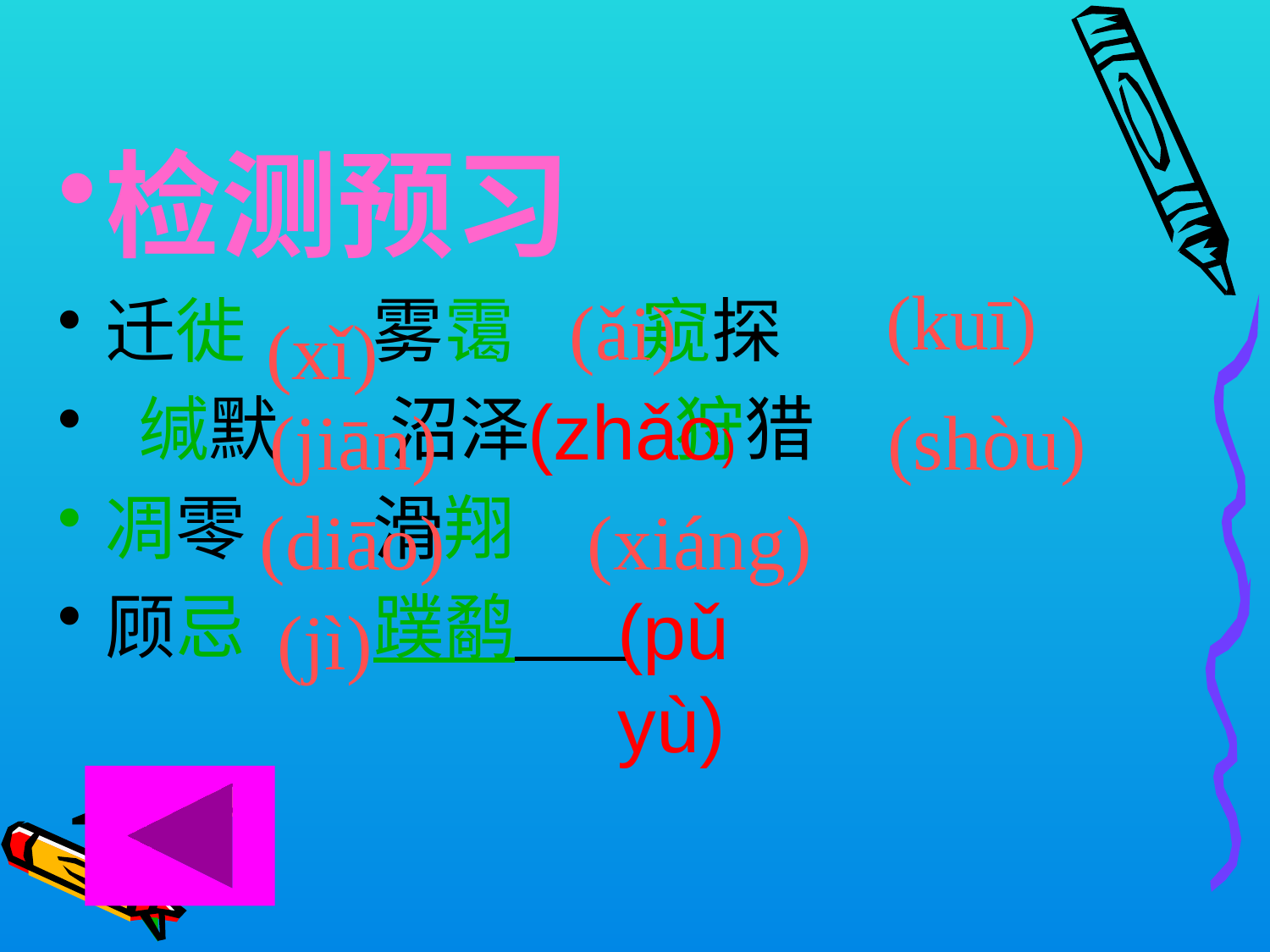

检测预习
迁徙        雾霭        窥探
 缄默       沼泽         狩猎
凋零        滑翔
顾忌        蹼鹬
(kuī)
(ǎi)
(xǐ)
(zhǎo)
(jiān)
(shòu)
(diāo)
(xiáng)
(pǔ yù)
(jì)